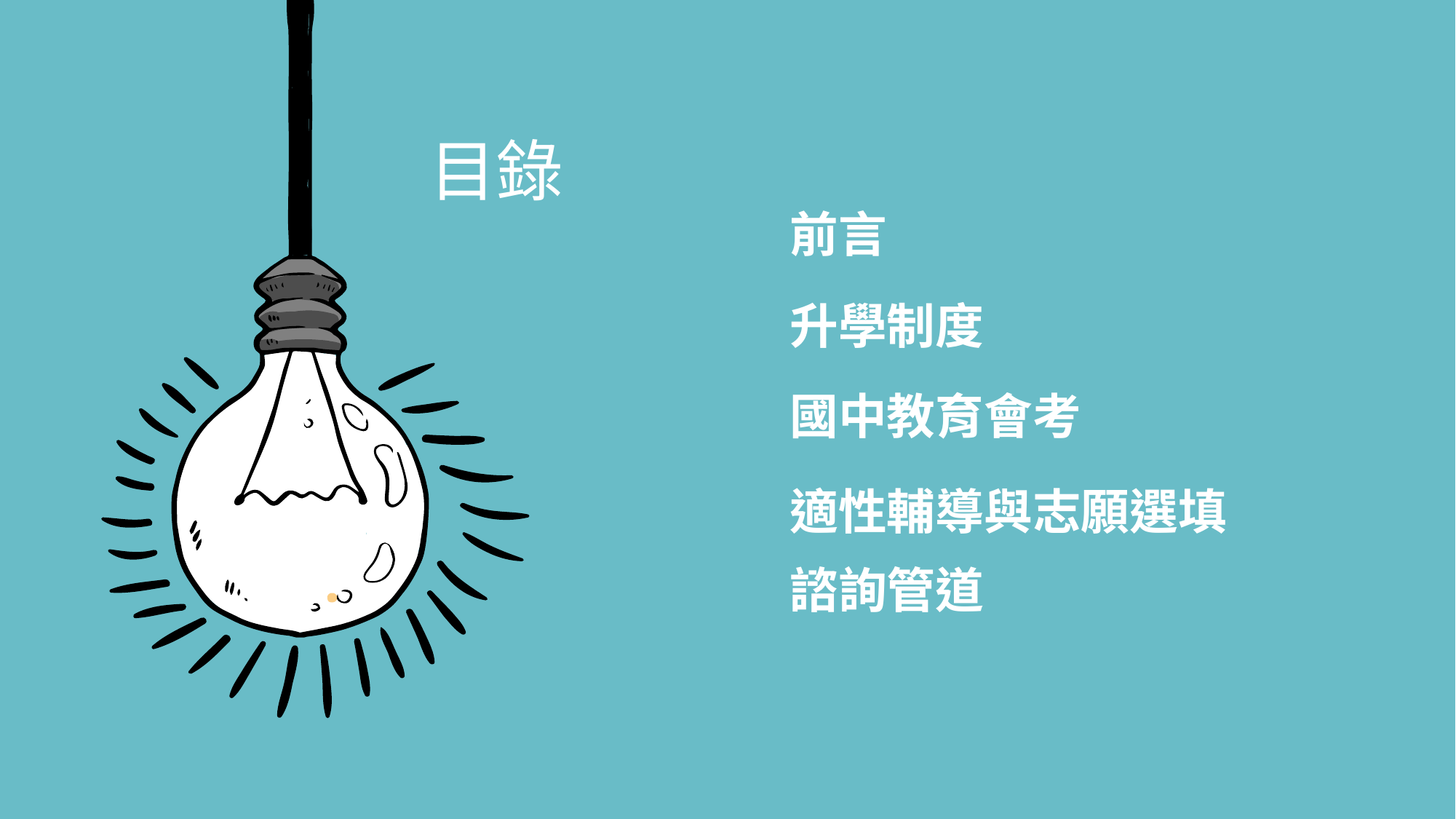

# 目錄

前言
升學制度
國中教育會考
適性輔導與志願選填
諮詢管道